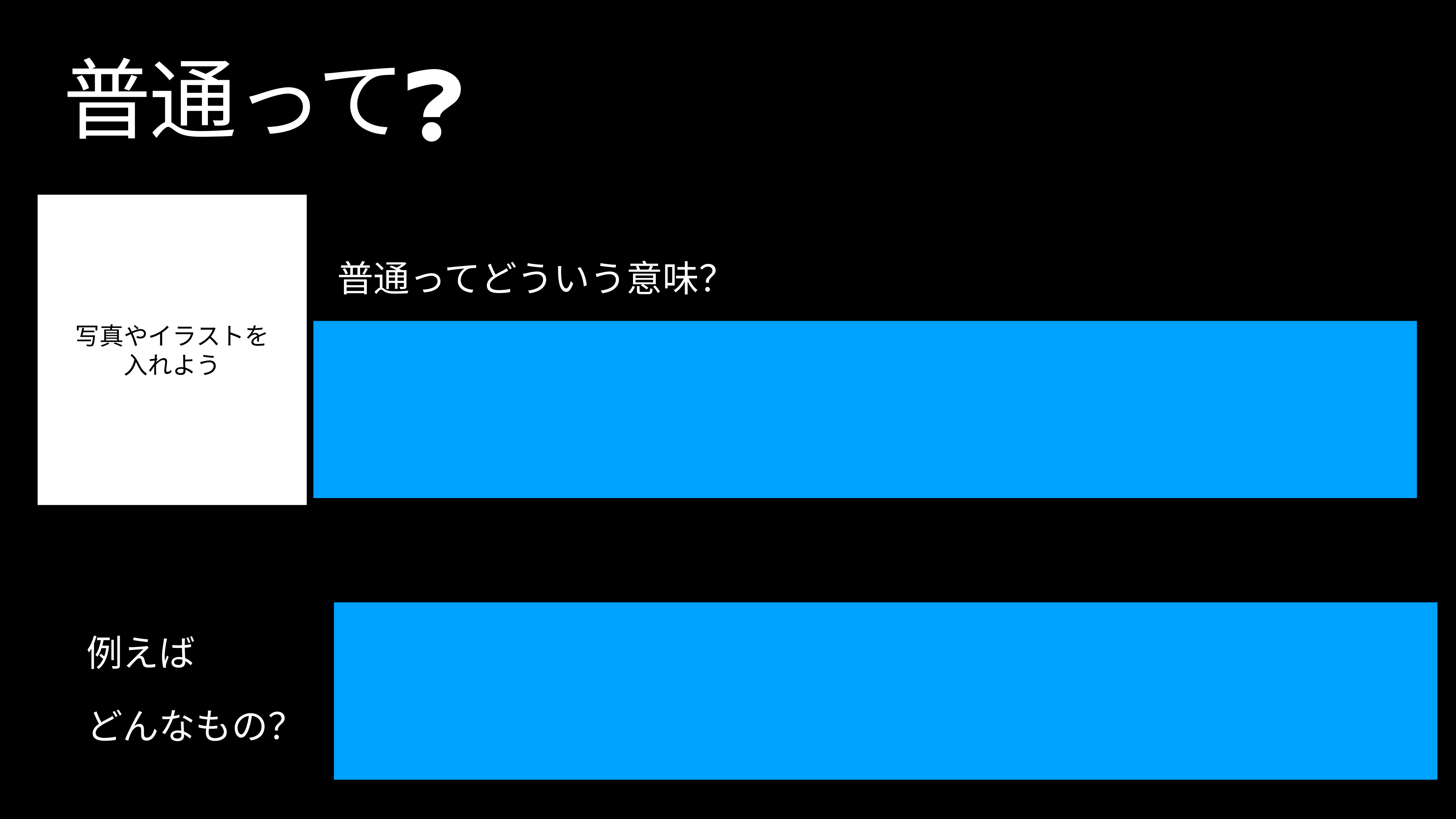

# 普通って❓
写真やイラストを
入れよう
普通ってどういう意味？

例えば
どんなもの？